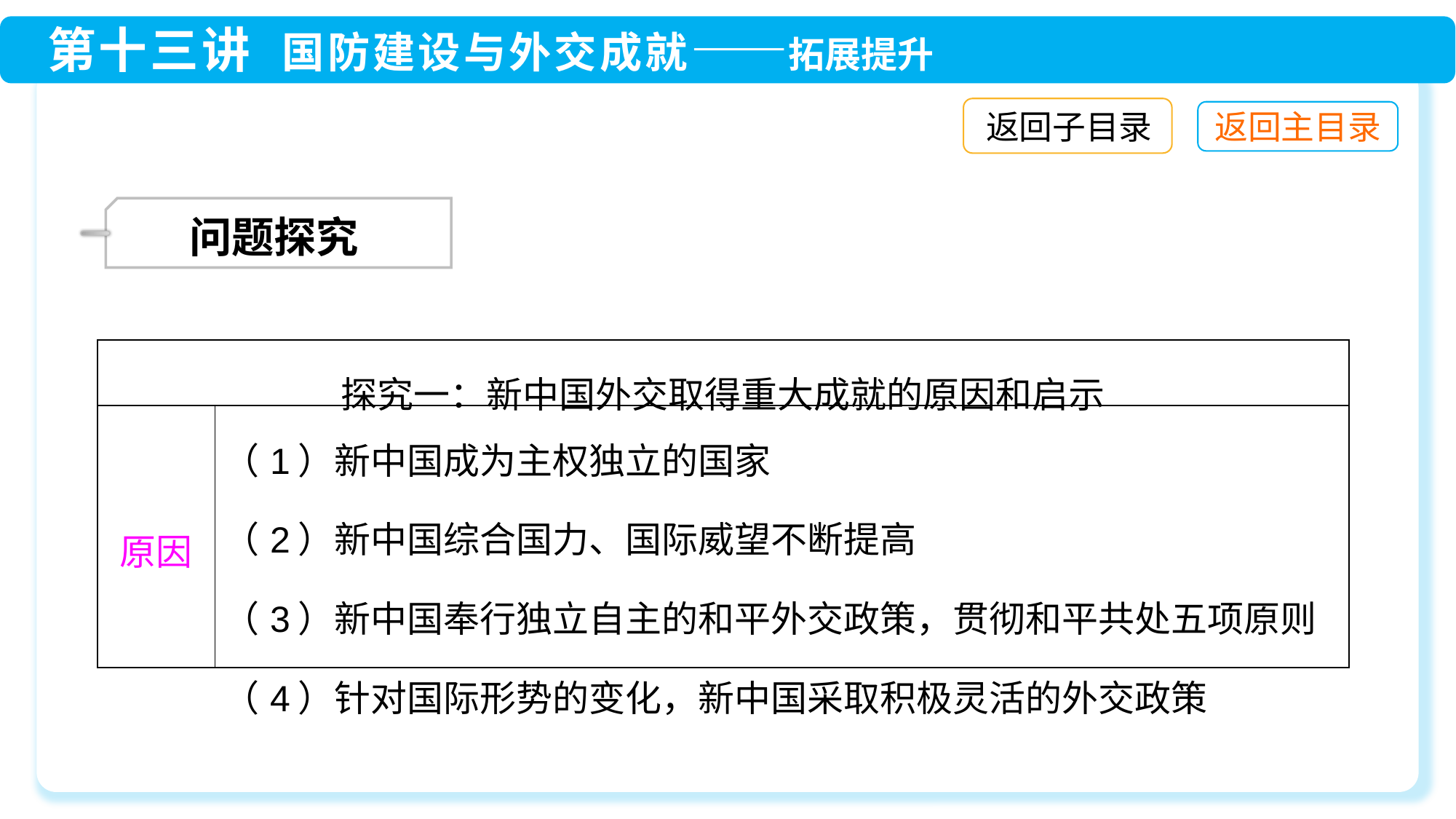

返回子目录
 问题探究

| 探究一：新中国外交取得重大成就的原因和启示 |  |
| --- | --- |
| 原因 | （1）新中国成为主权独立的国家 （2）新中国综合国力、国际威望不断提高 （3）新中国奉行独立自主的和平外交政策，贯彻和平共处五项原则 （4）针对国际形势的变化，新中国采取积极灵活的外交政策 |